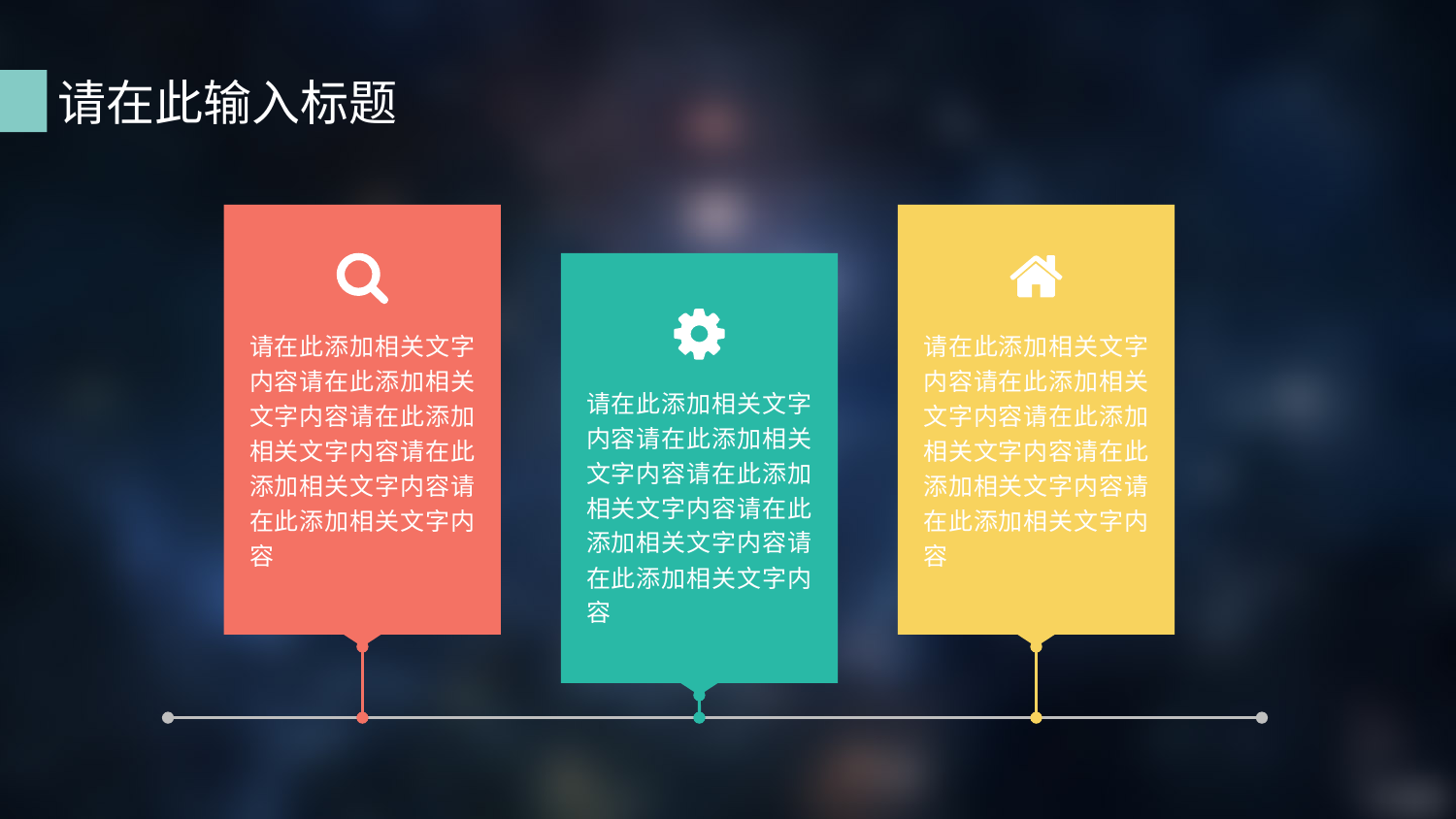

请在此输入标题

请在此添加相关文字内容请在此添加相关文字内容请在此添加相关文字内容请在此添加相关文字内容请在此添加相关文字内容
请在此添加相关文字内容请在此添加相关文字内容请在此添加相关文字内容请在此添加相关文字内容请在此添加相关文字内容
请在此添加相关文字内容请在此添加相关文字内容请在此添加相关文字内容请在此添加相关文字内容请在此添加相关文字内容